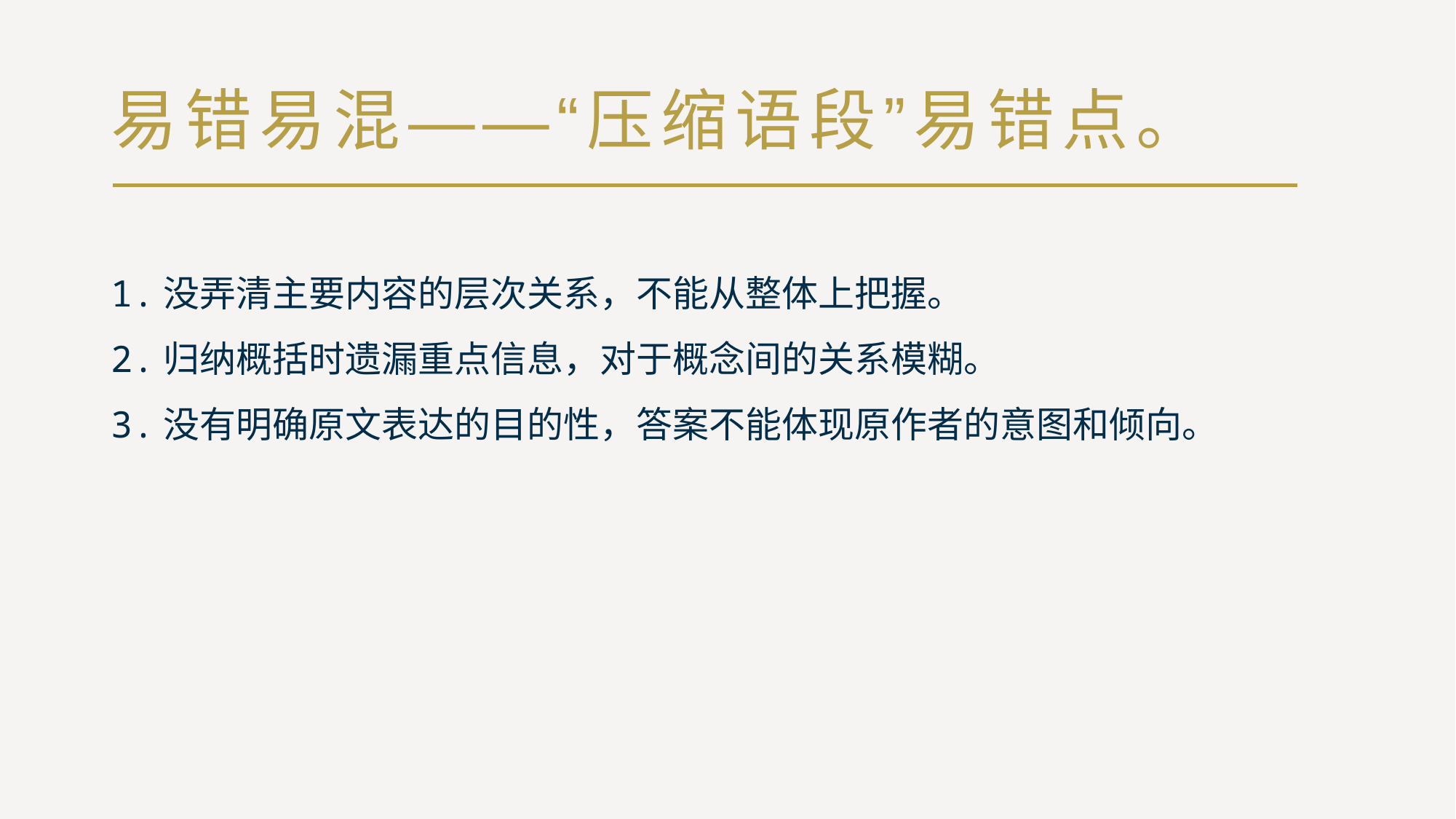

# 易错易混——“压缩语段”易错点。
1.没弄清主要内容的层次关系，不能从整体上把握。
2.归纳概括时遗漏重点信息，对于概念间的关系模糊。
3.没有明确原文表达的目的性，答案不能体现原作者的意图和倾向。